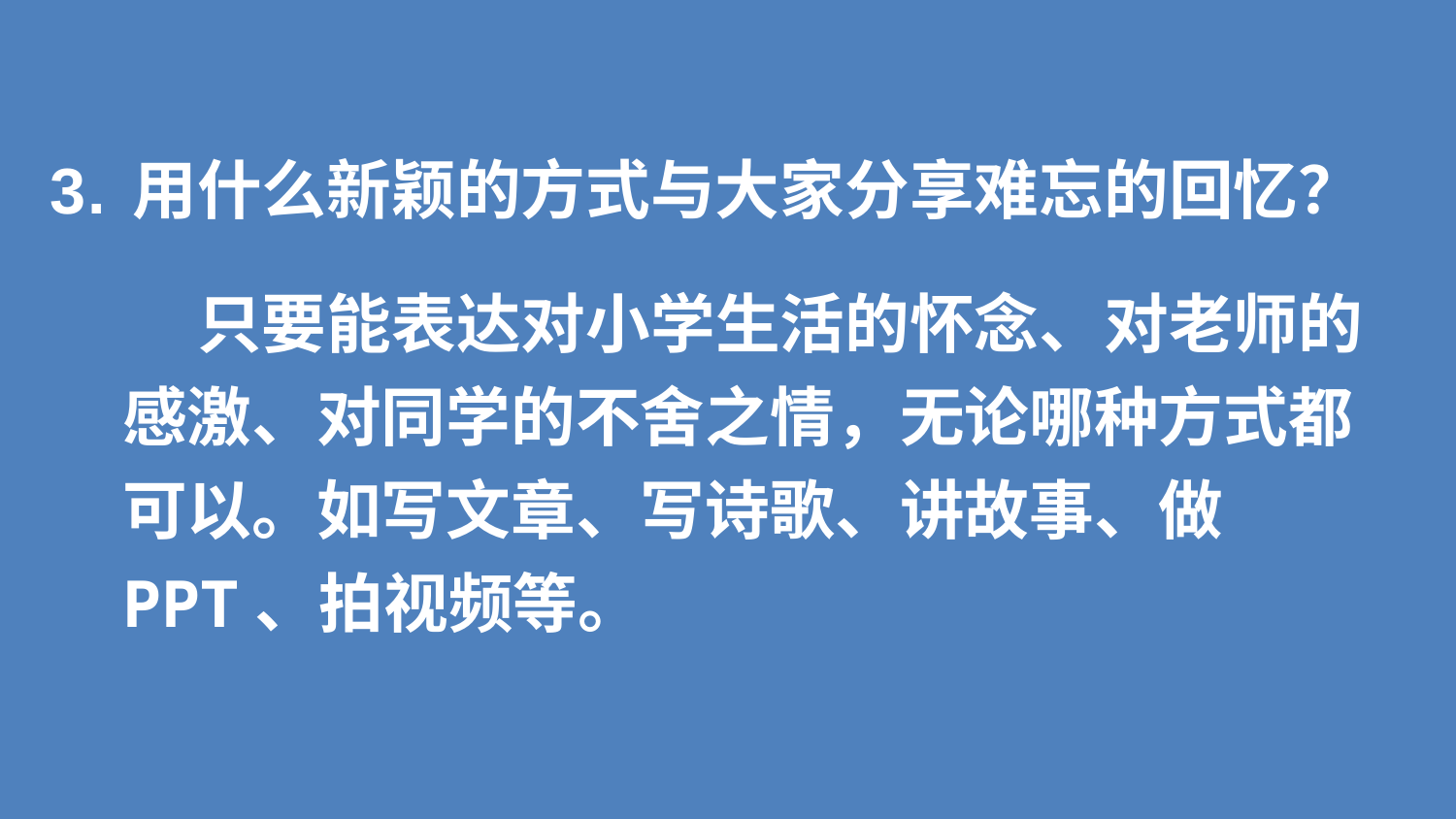

用什么新颖的方式与大家分享难忘的回忆？
    只要能表达对小学生活的怀念、对老师的感激、对同学的不舍之情，无论哪种方式都可以。如写文章、写诗歌、讲故事、做PPT、拍视频等。